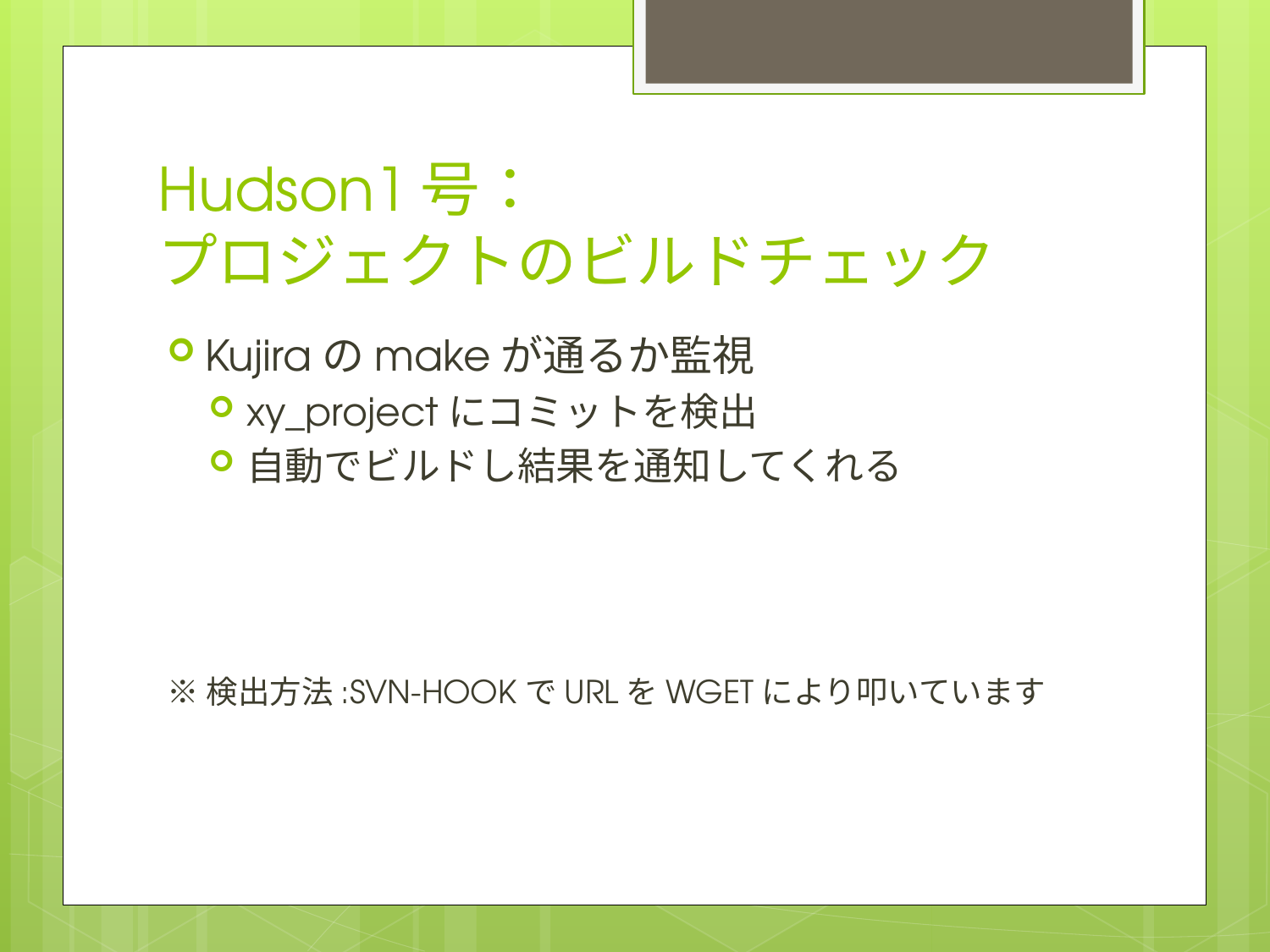

# Hudson1号： プロジェクトのビルドチェック
Kujiraのmakeが通るか監視
xy_projectにコミットを検出
自動でビルドし結果を通知してくれる

※検出方法:SVN-HOOKでURLをWGETにより叩いています